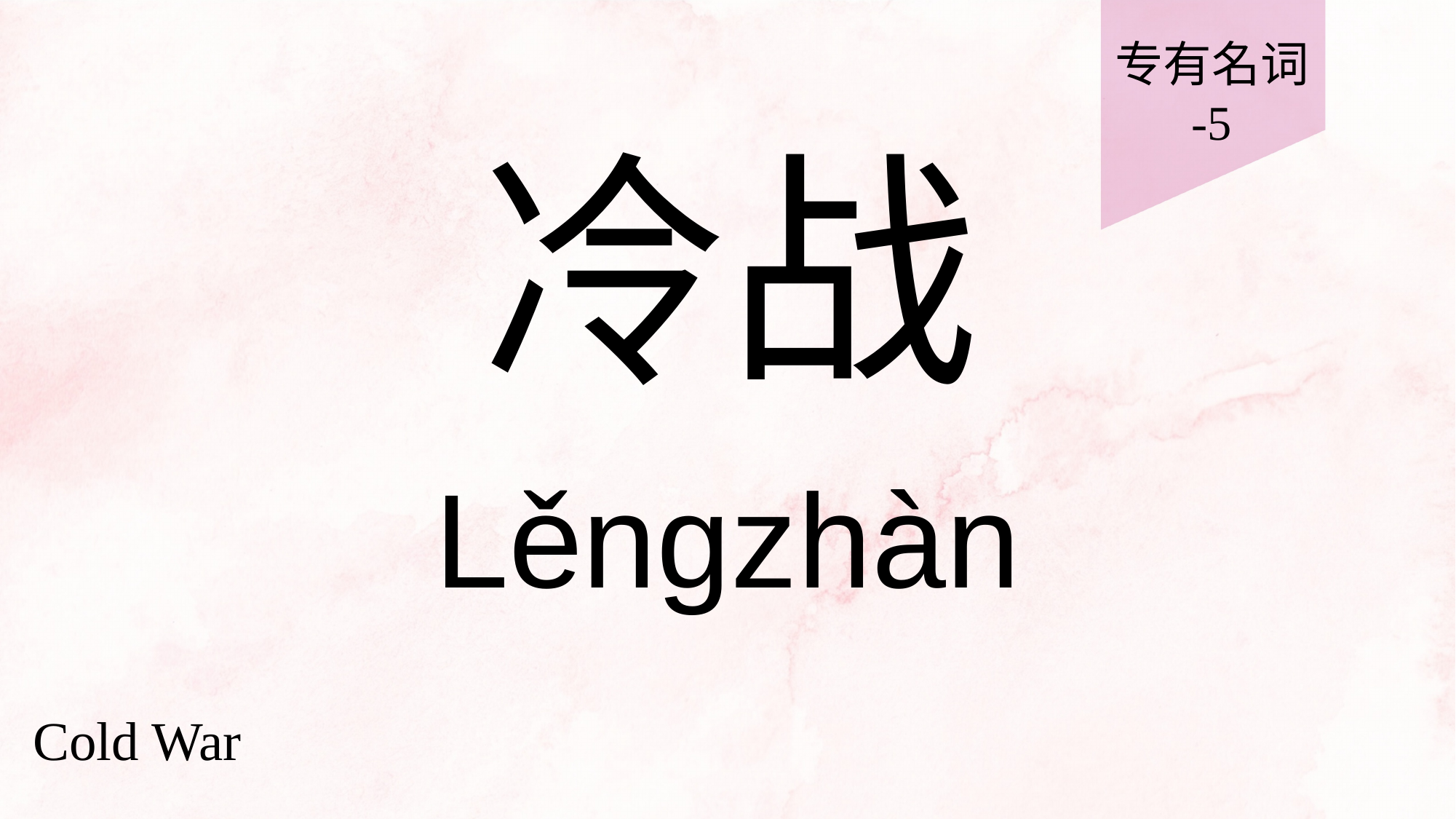

专有名词
-5
# 冷战
Lěngzhàn
Cold War